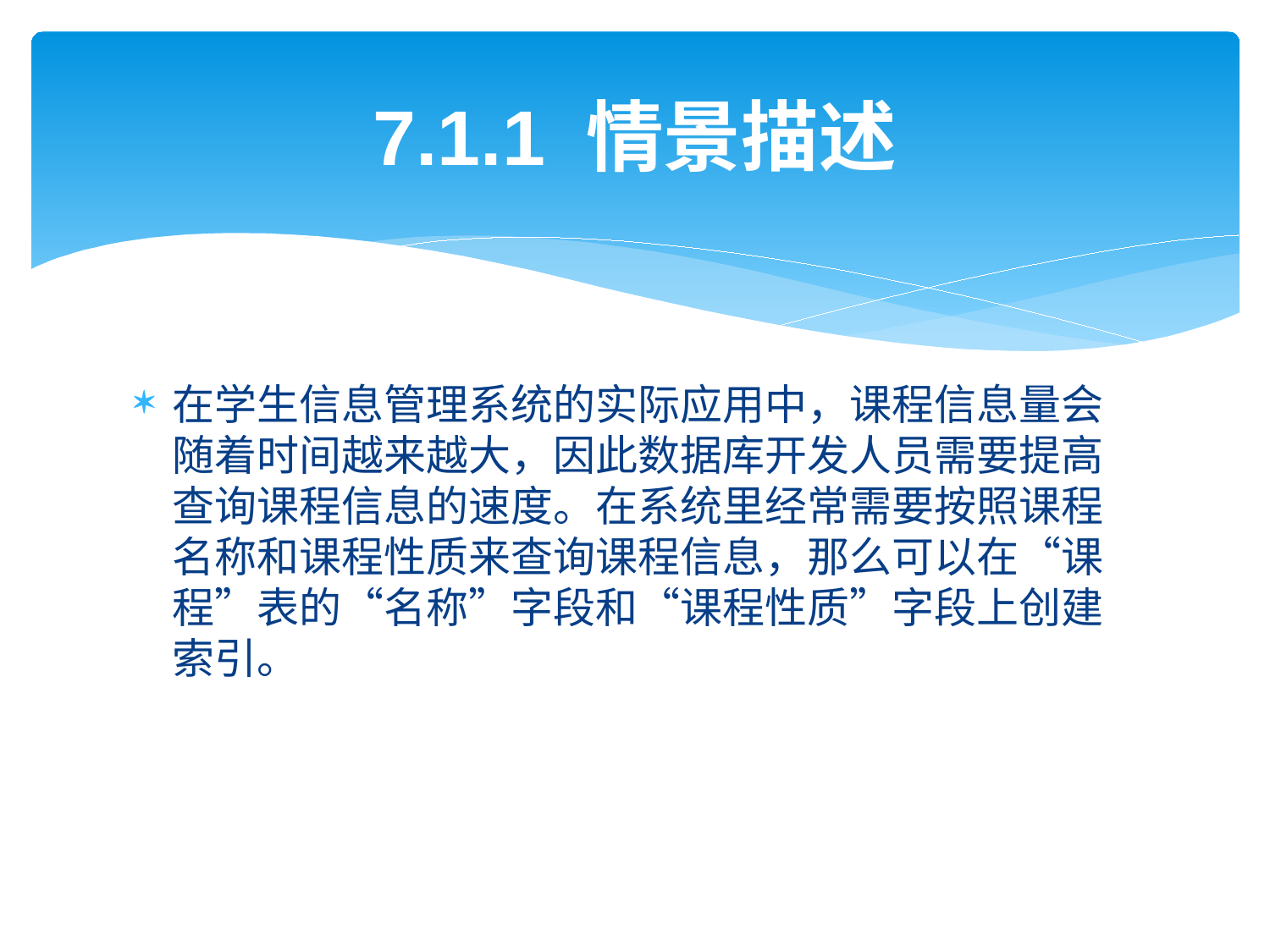

# 7.1.1 情景描述
在学生信息管理系统的实际应用中，课程信息量会随着时间越来越大，因此数据库开发人员需要提高查询课程信息的速度。在系统里经常需要按照课程名称和课程性质来查询课程信息，那么可以在“课程”表的“名称”字段和“课程性质”字段上创建索引。